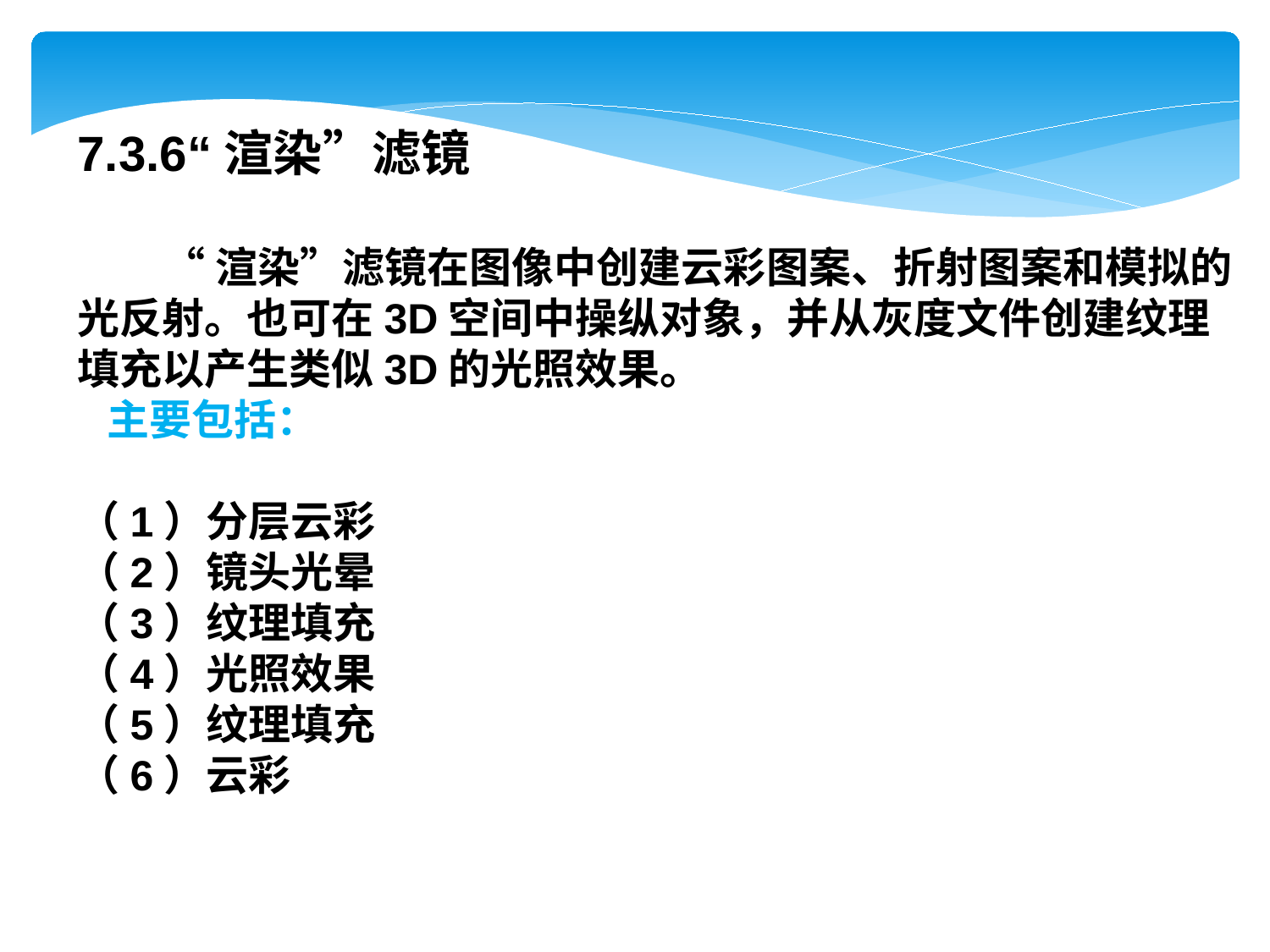

7.3.6“渲染”滤镜

         “渲染”滤镜在图像中创建云彩图案、折射图案和模拟的光反射。也可在3D空间中操纵对象，并从灰度文件创建纹理填充以产生类似3D的光照效果。
  主要包括：

（1）分层云彩
（2）镜头光晕
（3）纹理填充
（4）光照效果
（5）纹理填充
（6）云彩